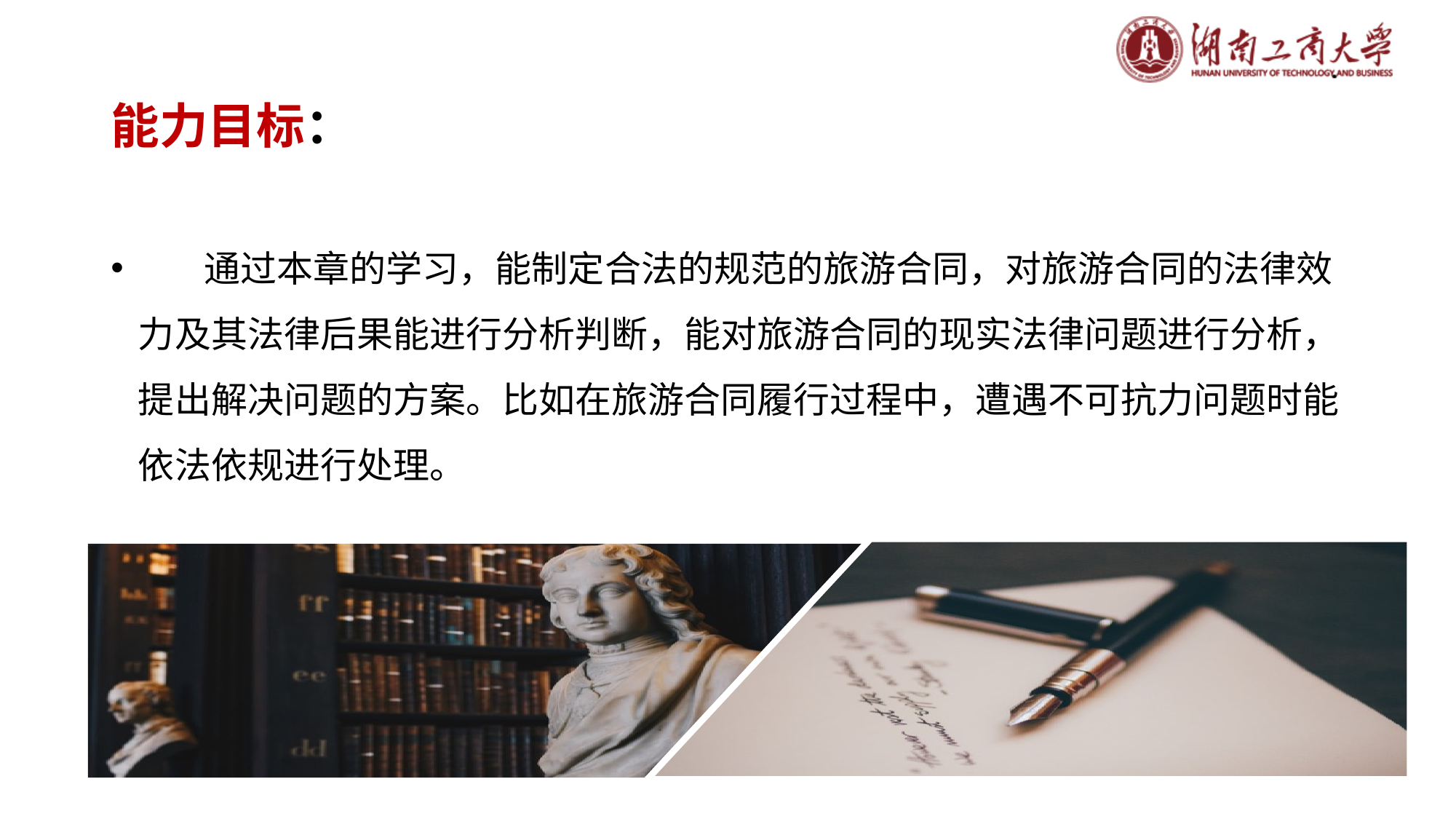

# 能力目标：
       通过本章的学习，能制定合法的规范的旅游合同，对旅游合同的法律效力及其法律后果能进行分析判断，能对旅游合同的现实法律问题进行分析，提出解决问题的方案。比如在旅游合同履行过程中，遭遇不可抗力问题时能依法依规进行处理。